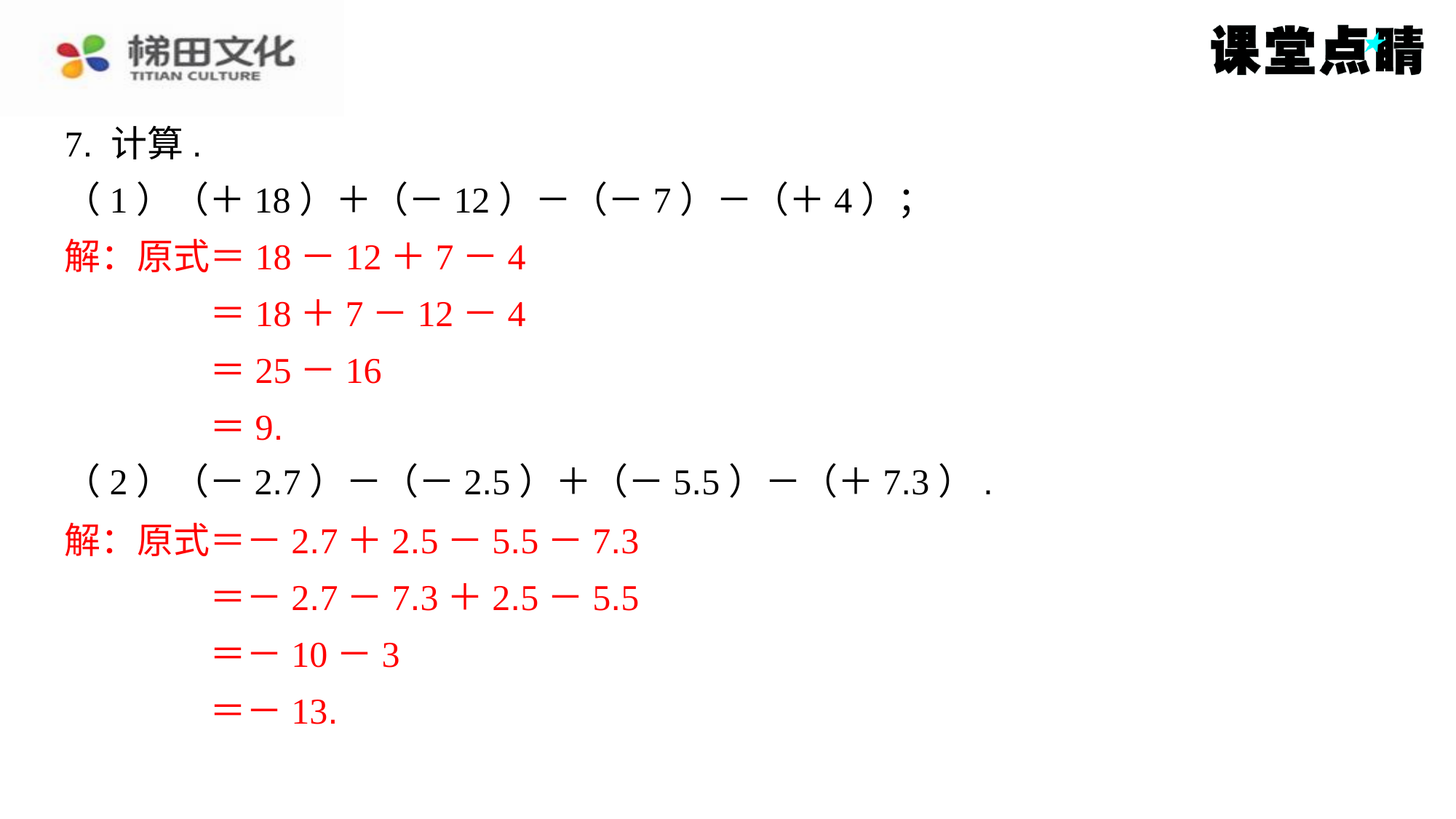

7. 计算.
（1）（＋18）＋（－12）－（－7）－（＋4）；
解：原式＝18－12＋7－4
＝18＋7－12－4
＝25－16
＝9.
（2）（－2.7）－（－2.5）＋（－5.5）－（＋7.3）.
解：原式＝－2.7＋2.5－5.5－7.3
＝－2.7－7.3＋2.5－5.5
＝－10－3
＝－13.
解：原式＝18－12＋7－4
＝18＋7－12－4
＝25－16
＝9.
解：原式＝－2.7＋2.5－5.5－7.3
＝－2.7－7.3＋2.5－5.5
＝－10－3
＝－13.